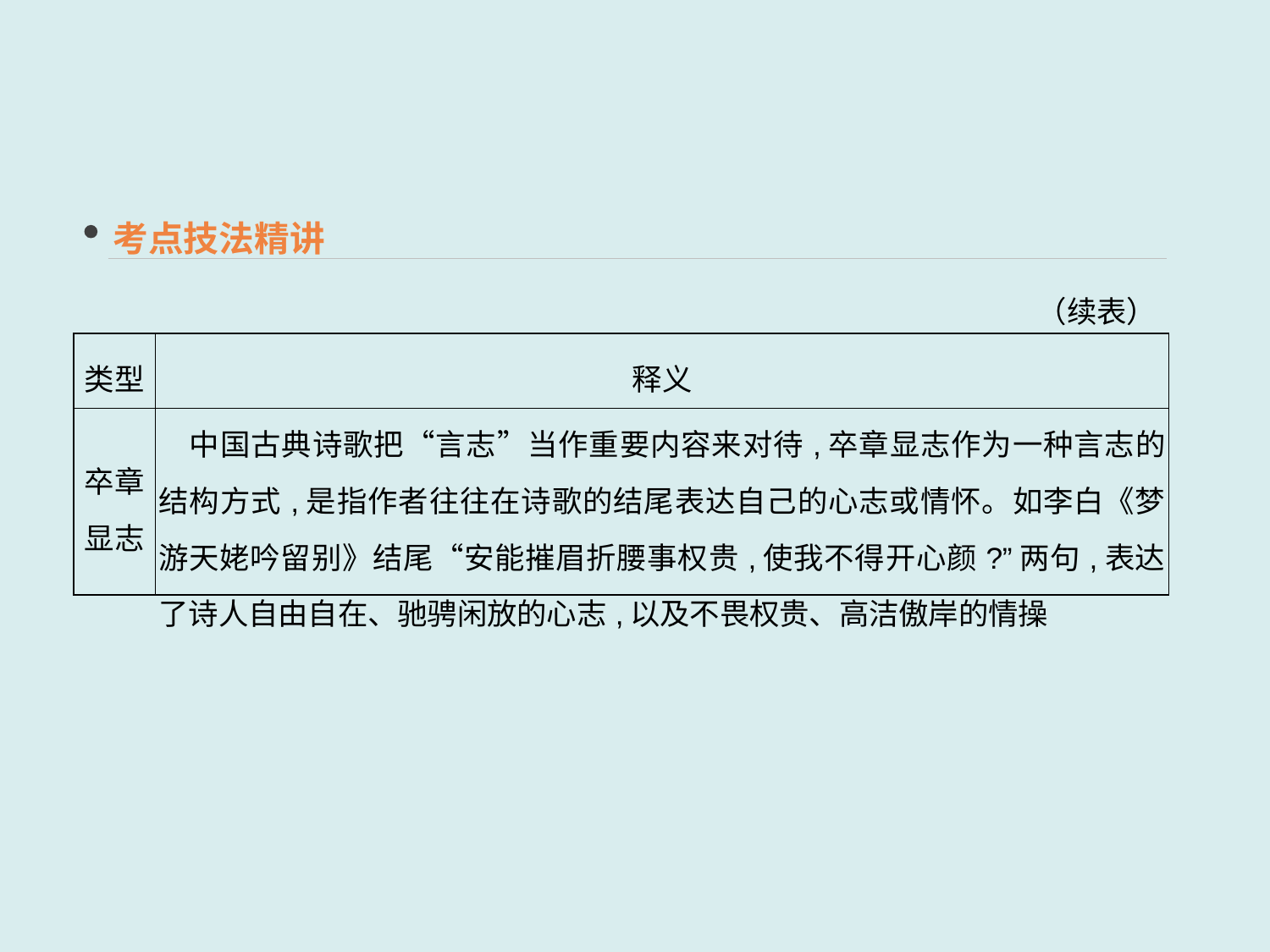

考点技法精讲

（续表）

| 类型 | 释义 |
| --- | --- |
| 卒章显志 | 中国古典诗歌把“言志”当作重要内容来对待,卒章显志作为一种言志的结构方式,是指作者往往在诗歌的结尾表达自己的心志或情怀。如李白《梦游天姥吟留别》结尾“安能摧眉折腰事权贵,使我不得开心颜?”两句,表达了诗人自由自在、驰骋闲放的心志,以及不畏权贵、高洁傲岸的情操 |